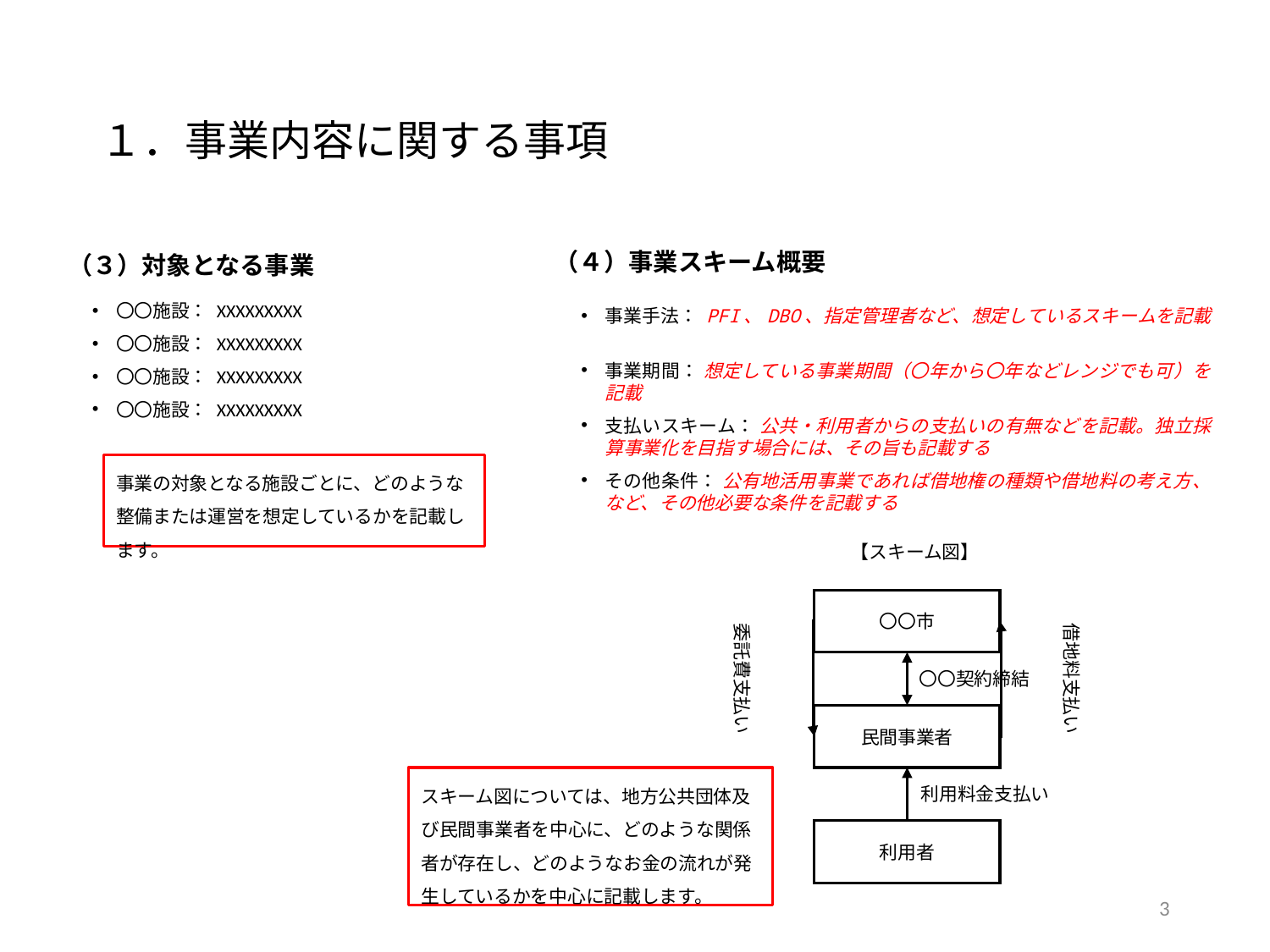

# １．事業内容に関する事項
（４）事業スキーム概要
（３）対象となる事業
〇〇施設： XXXXXXXXX
〇〇施設： XXXXXXXXX
〇〇施設： XXXXXXXXX
〇〇施設： XXXXXXXXX
事業手法： PFI、DBO、指定管理者など、想定しているスキームを記載
事業期間： 想定している事業期間（〇年から〇年などレンジでも可）を記載
支払いスキーム： 公共・利用者からの支払いの有無などを記載。独立採算事業化を目指す場合には、その旨も記載する
その他条件： 公有地活用事業であれば借地権の種類や借地料の考え方、など、その他必要な条件を記載する
事業の対象となる施設ごとに、どのような整備または運営を想定しているかを記載します。
【スキーム図】
〇〇市
借地料支払い
委託費支払い
〇〇契約締結
民間事業者
スキーム図については、地方公共団体及び民間事業者を中心に、どのような関係者が存在し、どのようなお金の流れが発生しているかを中心に記載します。
利用料金支払い
利用者
3